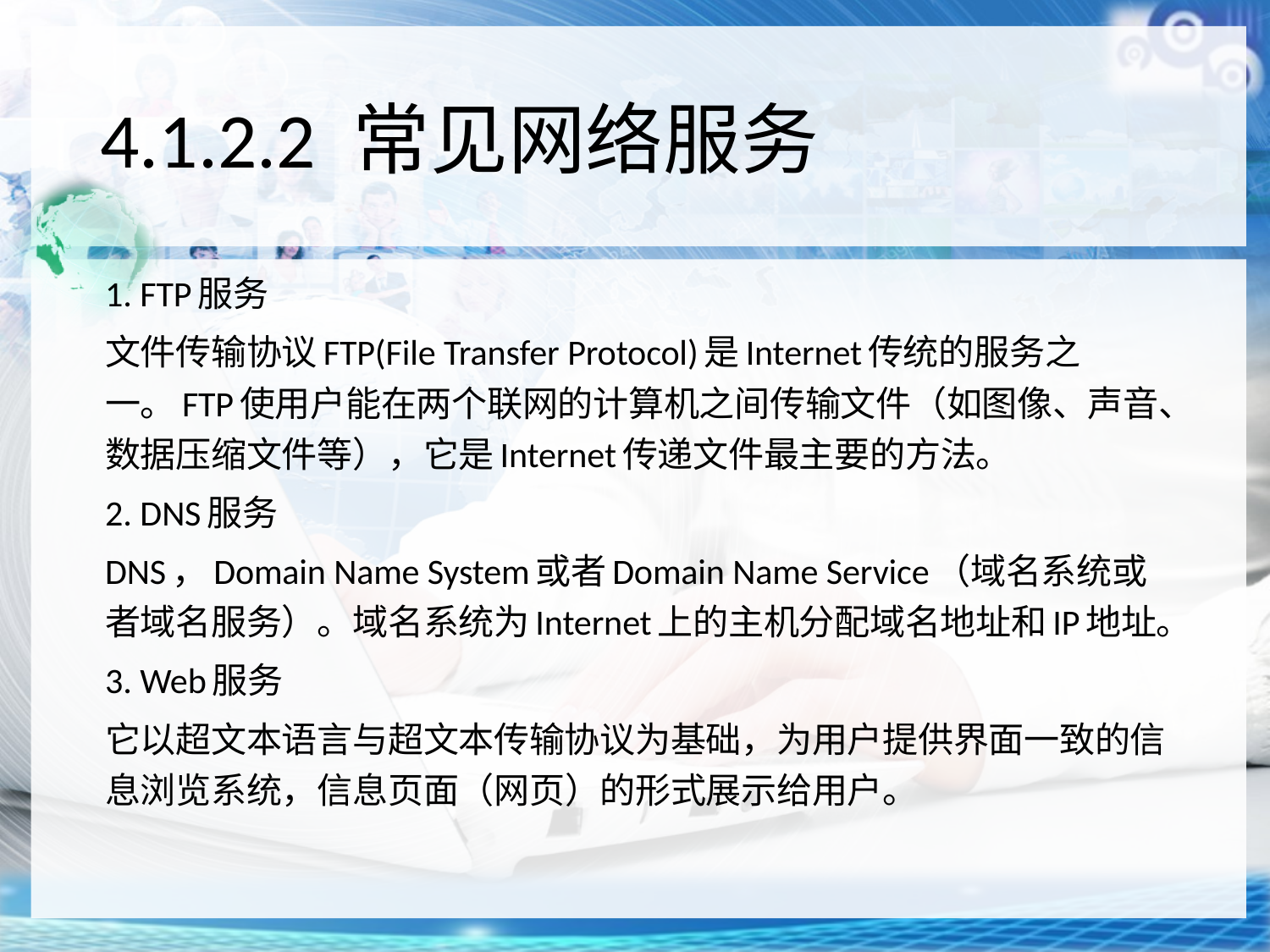

# 4.1.2.2 常见网络服务
1. FTP服务
文件传输协议FTP(File Transfer Protocol)是Internet传统的服务之一。FTP使用户能在两个联网的计算机之间传输文件（如图像、声音、数据压缩文件等），它是Internet传递文件最主要的方法。
2. DNS服务
DNS，Domain Name System或者Domain Name Service（域名系统或者域名服务）。域名系统为Internet上的主机分配域名地址和IP地址。
3. Web服务
它以超文本语言与超文本传输协议为基础，为用户提供界面一致的信息浏览系统，信息页面（网页）的形式展示给用户。